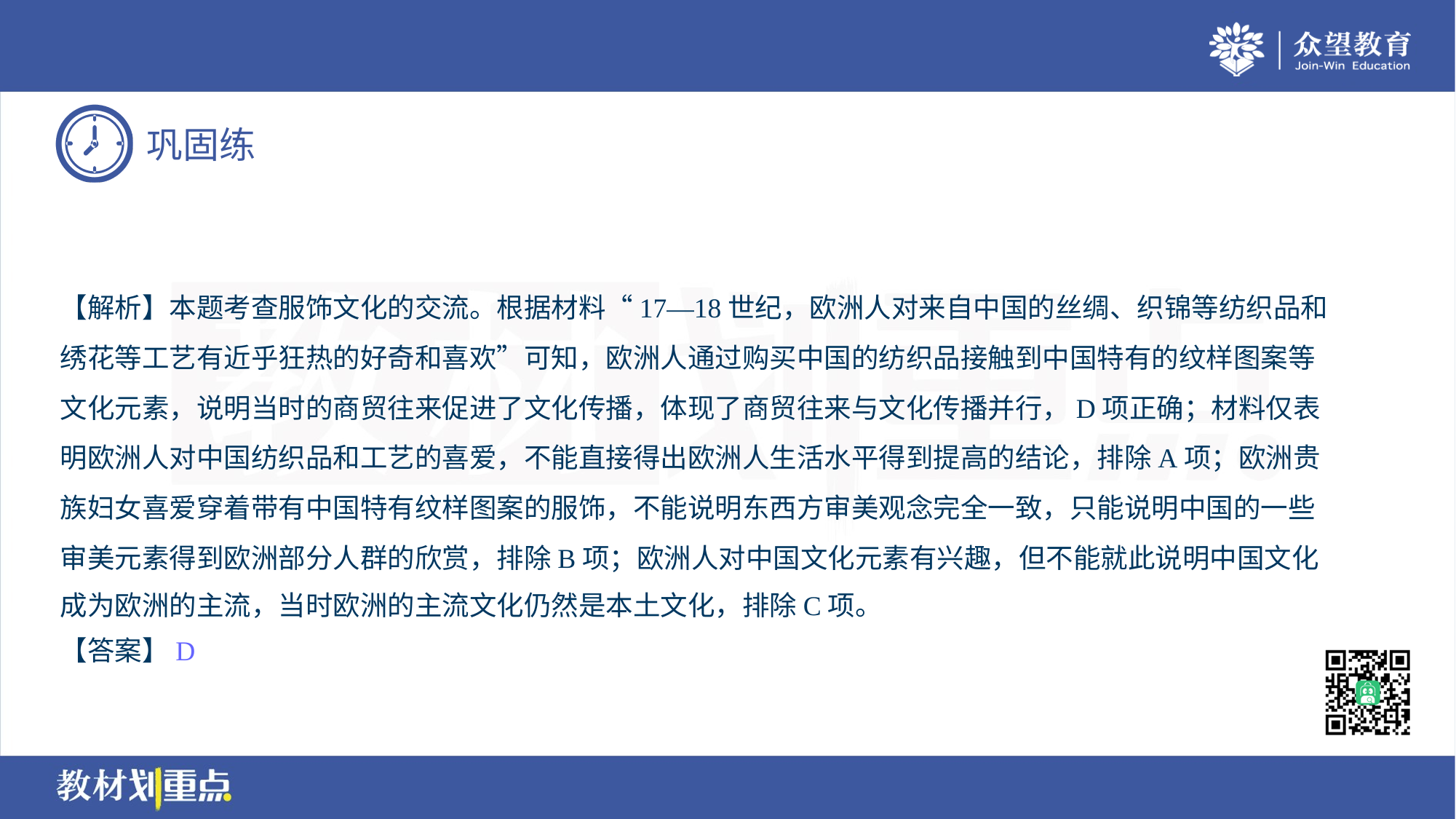

【解析】本题考查服饰文化的交流。根据材料“17—18世纪，欧洲人对来自中国的丝绸、织锦等纺织品和
绣花等工艺有近乎狂热的好奇和喜欢”可知，欧洲人通过购买中国的纺织品接触到中国特有的纹样图案等
文化元素，说明当时的商贸往来促进了文化传播，体现了商贸往来与文化传播并行，D项正确；材料仅表
明欧洲人对中国纺织品和工艺的喜爱，不能直接得出欧洲人生活水平得到提高的结论，排除A项；欧洲贵
族妇女喜爱穿着带有中国特有纹样图案的服饰，不能说明东西方审美观念完全一致，只能说明中国的一些
审美元素得到欧洲部分人群的欣赏，排除B项；欧洲人对中国文化元素有兴趣，但不能就此说明中国文化
成为欧洲的主流，当时欧洲的主流文化仍然是本土文化，排除C项。
【答案】D